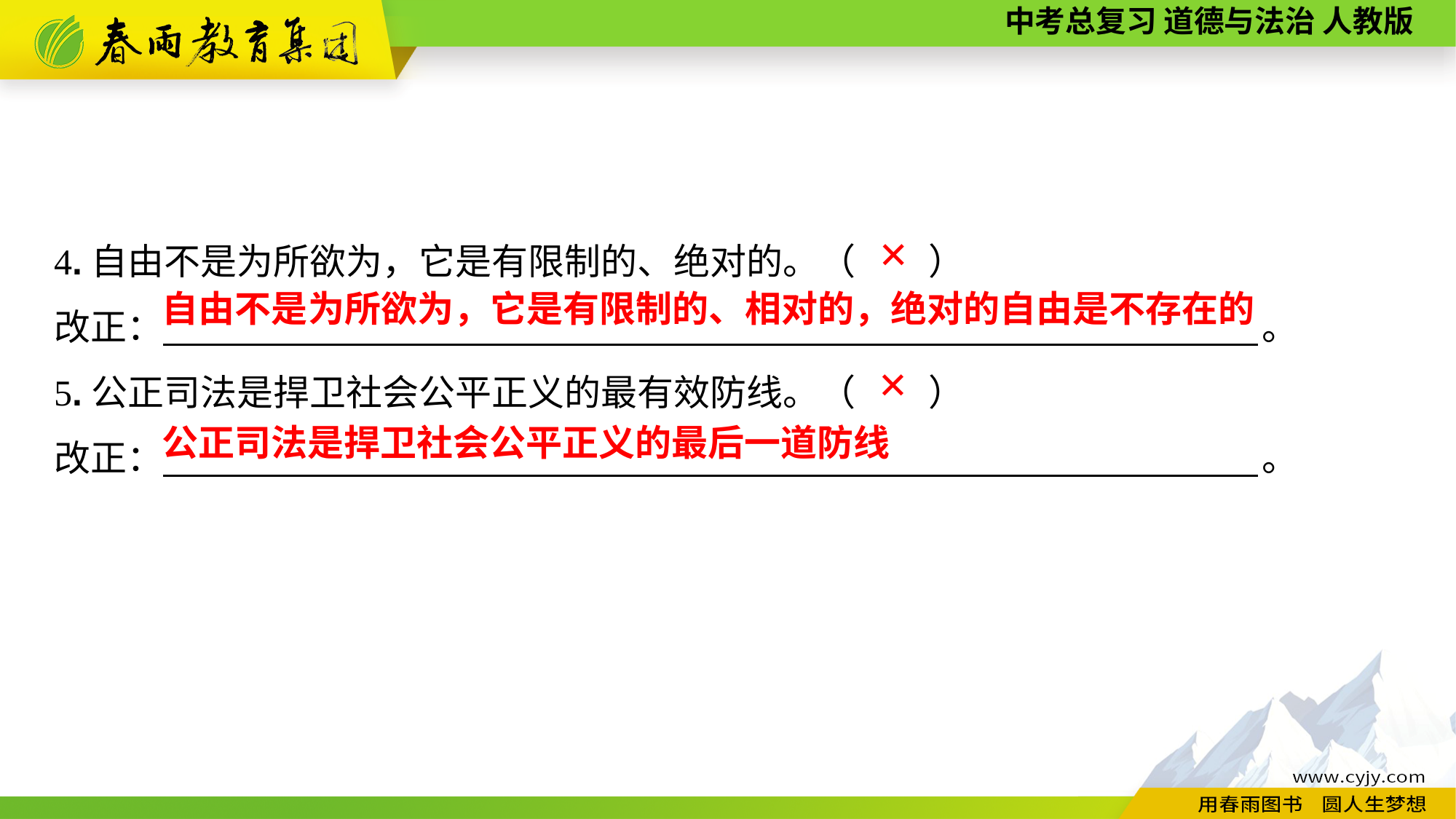

4.自由不是为所欲为，它是有限制的、绝对的。（　　）
改正：　　　                                                                                                           　　　 。
5.公正司法是捍卫社会公平正义的最有效防线。（　　）
改正：　　　                                                                                                           　　　 。
✕
自由不是为所欲为，它是有限制的、相对的，绝对的自由是不存在的
✕
公正司法是捍卫社会公平正义的最后一道防线